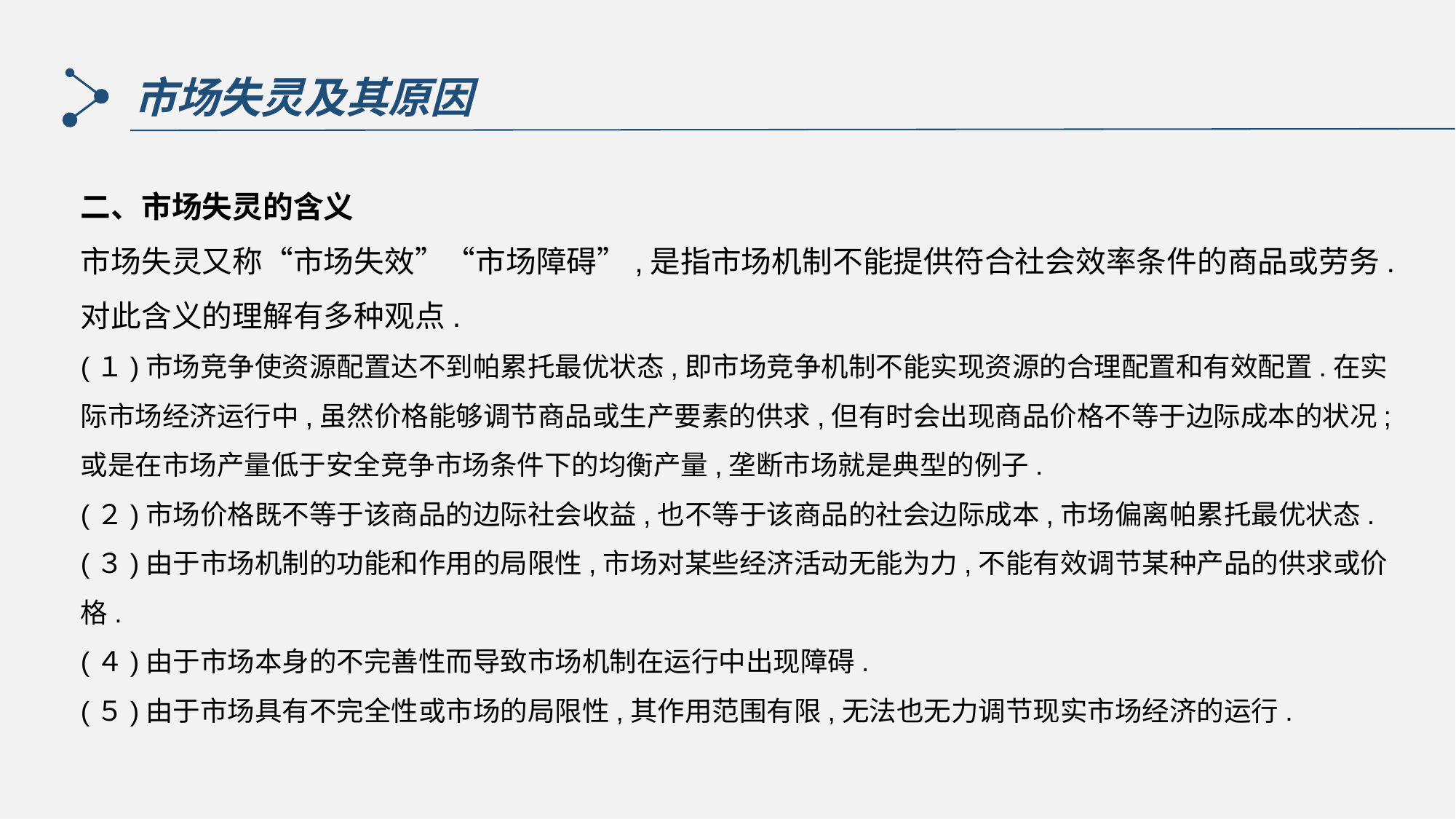

市场失灵及其原因
二、市场失灵的含义
市场失灵又称“市场失效”“市场障碍”,是指市场机制不能提供符合社会效率条件的商品或劳务.
对此含义的理解有多种观点.
(１)市场竞争使资源配置达不到帕累托最优状态,即市场竞争机制不能实现资源的合理配置和有效配置.在实际市场经济运行中,虽然价格能够调节商品或生产要素的供求,但有时会出现商品价格不等于边际成本的状况;或是在市场产量低于安全竞争市场条件下的均衡产量,垄断市场就是典型的例子.
(２)市场价格既不等于该商品的边际社会收益,也不等于该商品的社会边际成本,市场偏离帕累托最优状态.
(３)由于市场机制的功能和作用的局限性,市场对某些经济活动无能为力,不能有效调节某种产品的供求或价格.
(４)由于市场本身的不完善性而导致市场机制在运行中出现障碍.
(５)由于市场具有不完全性或市场的局限性,其作用范围有限,无法也无力调节现实市场经济的运行.